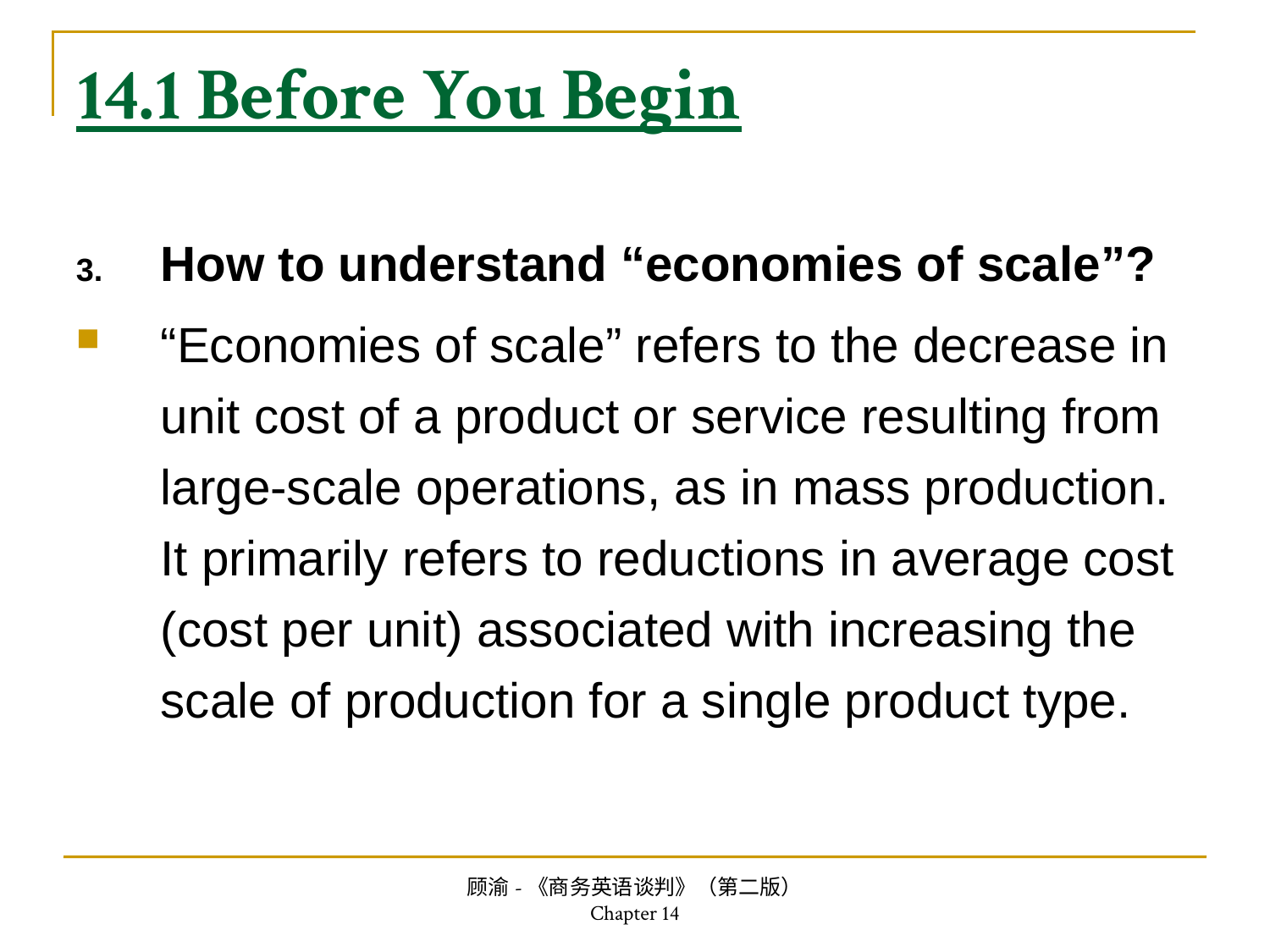

# 14.1 Before You Begin
How to understand “economies of scale”?
“Economies of scale” refers to the decrease in unit cost of a product or service resulting from large-scale operations, as in mass production. It primarily refers to reductions in average cost (cost per unit) associated with increasing the scale of production for a single product type.

7
顾渝-《商务英语谈判》（第二版） Chapter 14